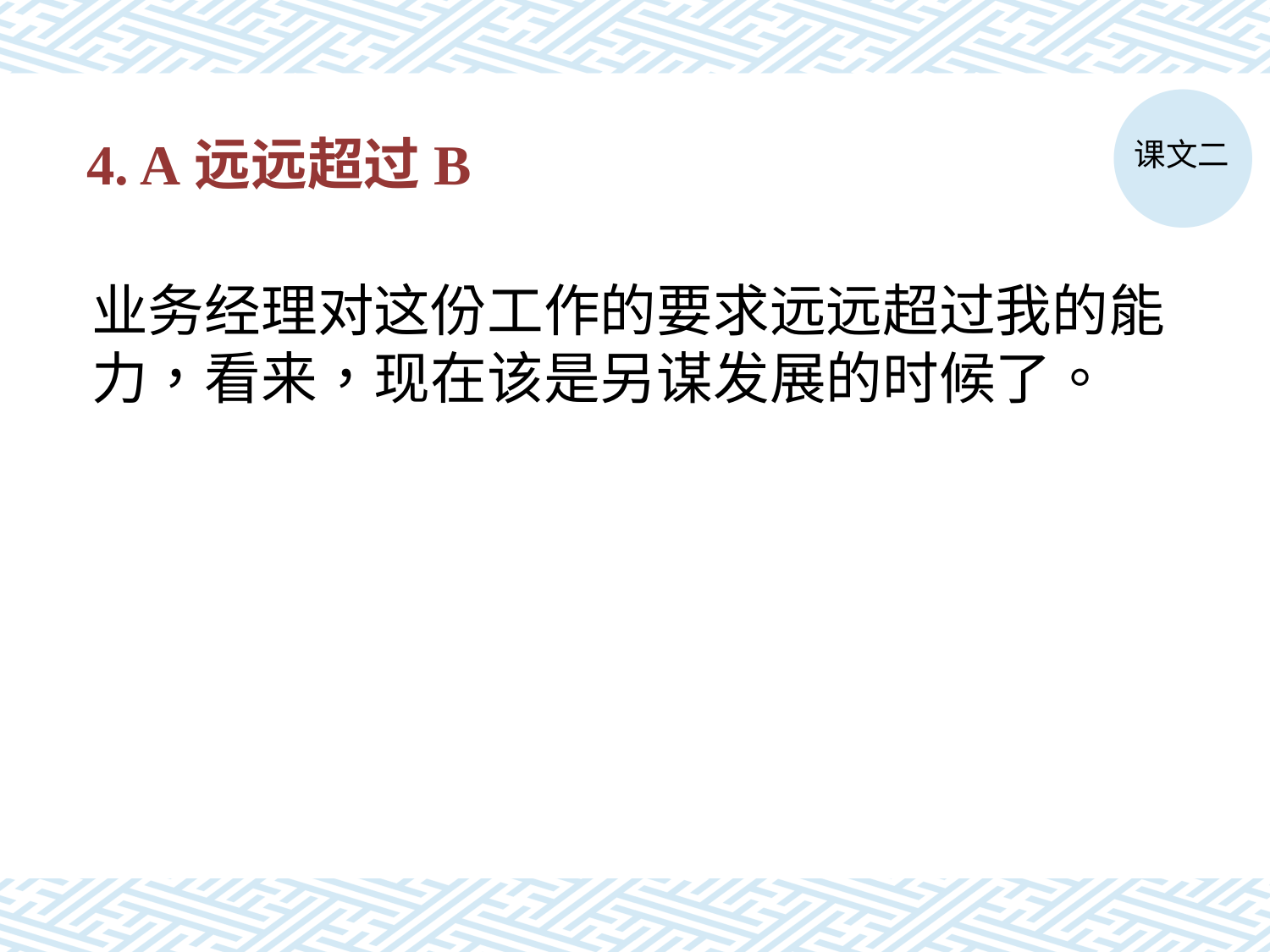

课文二
# 4. A远远超过B
业务经理对这份工作的要求远远超过我的能力，看来，现在该是另谋发展的时候了。